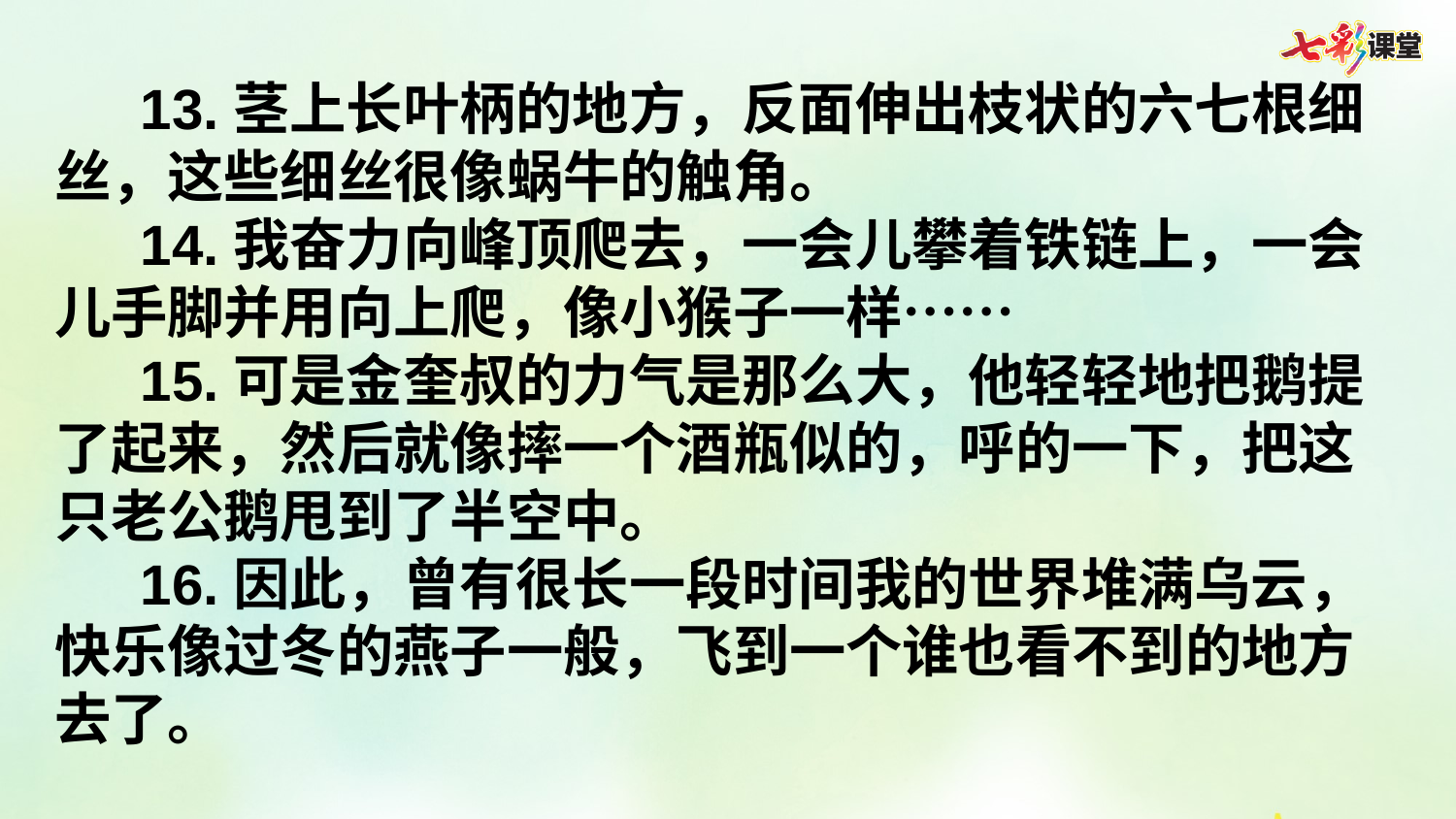

13.茎上长叶柄的地方，反面伸出枝状的六七根细丝，这些细丝很像蜗牛的触角。
14.我奋力向峰顶爬去，一会儿攀着铁链上，一会儿手脚并用向上爬，像小猴子一样……
15.可是金奎叔的力气是那么大，他轻轻地把鹅提了起来，然后就像摔一个酒瓶似的，呼的一下，把这只老公鹅甩到了半空中。
16.因此，曾有很长一段时间我的世界堆满乌云，快乐像过冬的燕子一般，飞到一个谁也看不到的地方去了。